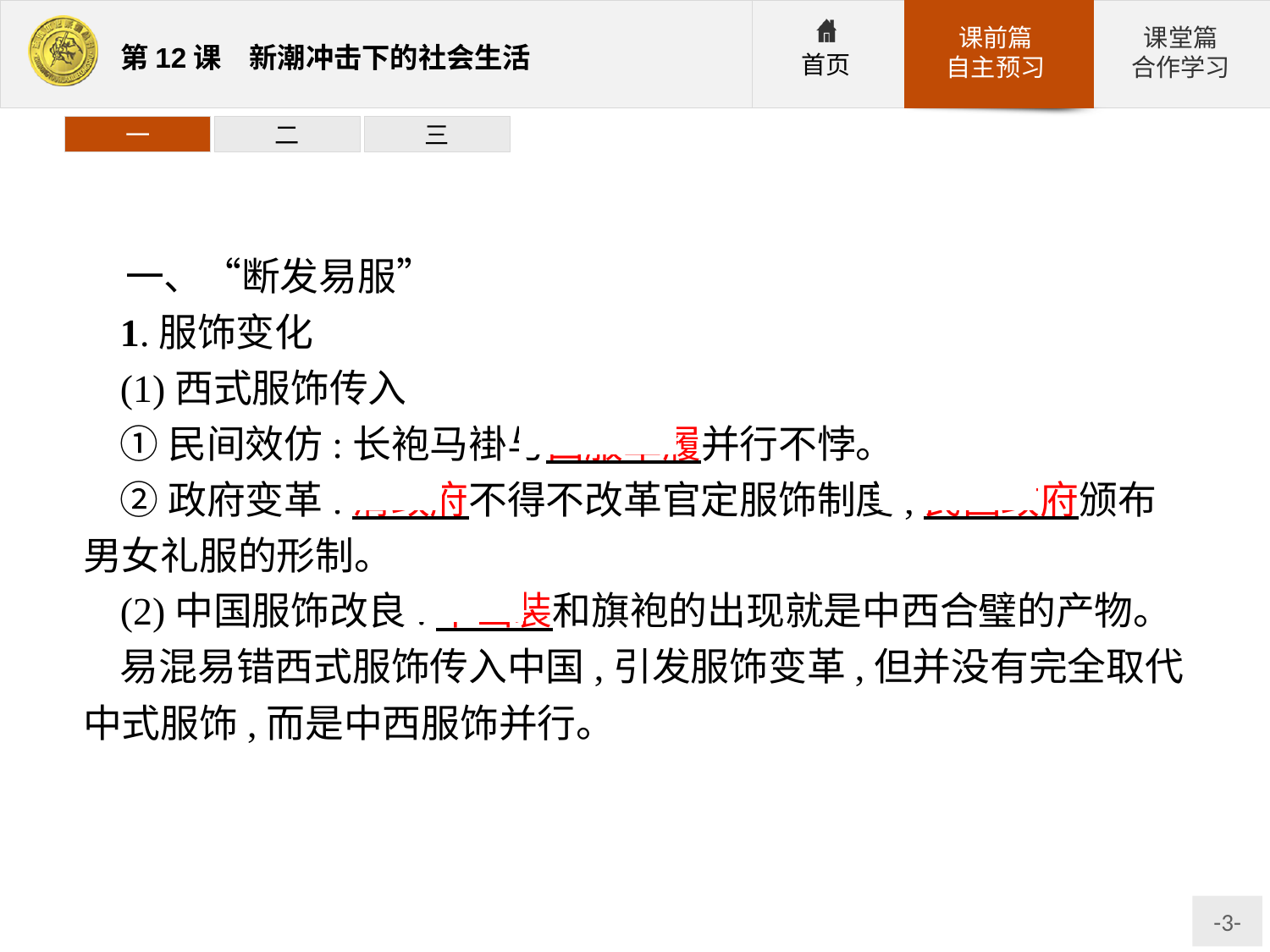

一
二
三
一、“断发易服”
1.服饰变化
(1)西式服饰传入
①民间效仿:长袍马褂与西服革履并行不悖。
②政府变革:清政府不得不改革官定服饰制度;民国政府颁布男女礼服的形制。
(2)中国服饰改良:中山装和旗袍的出现就是中西合璧的产物。
易混易错西式服饰传入中国,引发服饰变革,但并没有完全取代中式服饰,而是中西服饰并行。